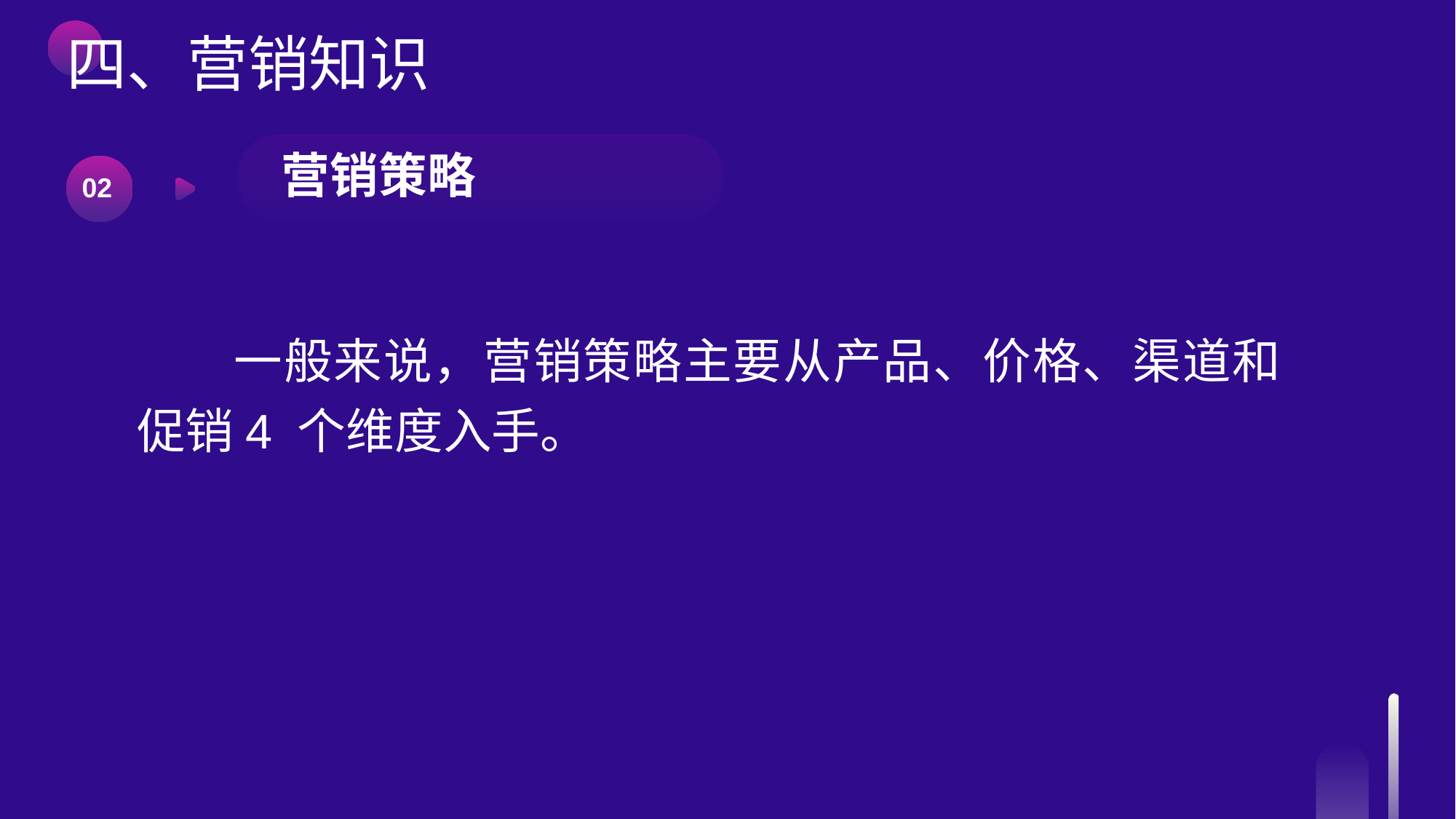

四、营销知识

营销策略

02

一般来说，营销策略主要从产品、价格、渠道和促销4 个维度入手。